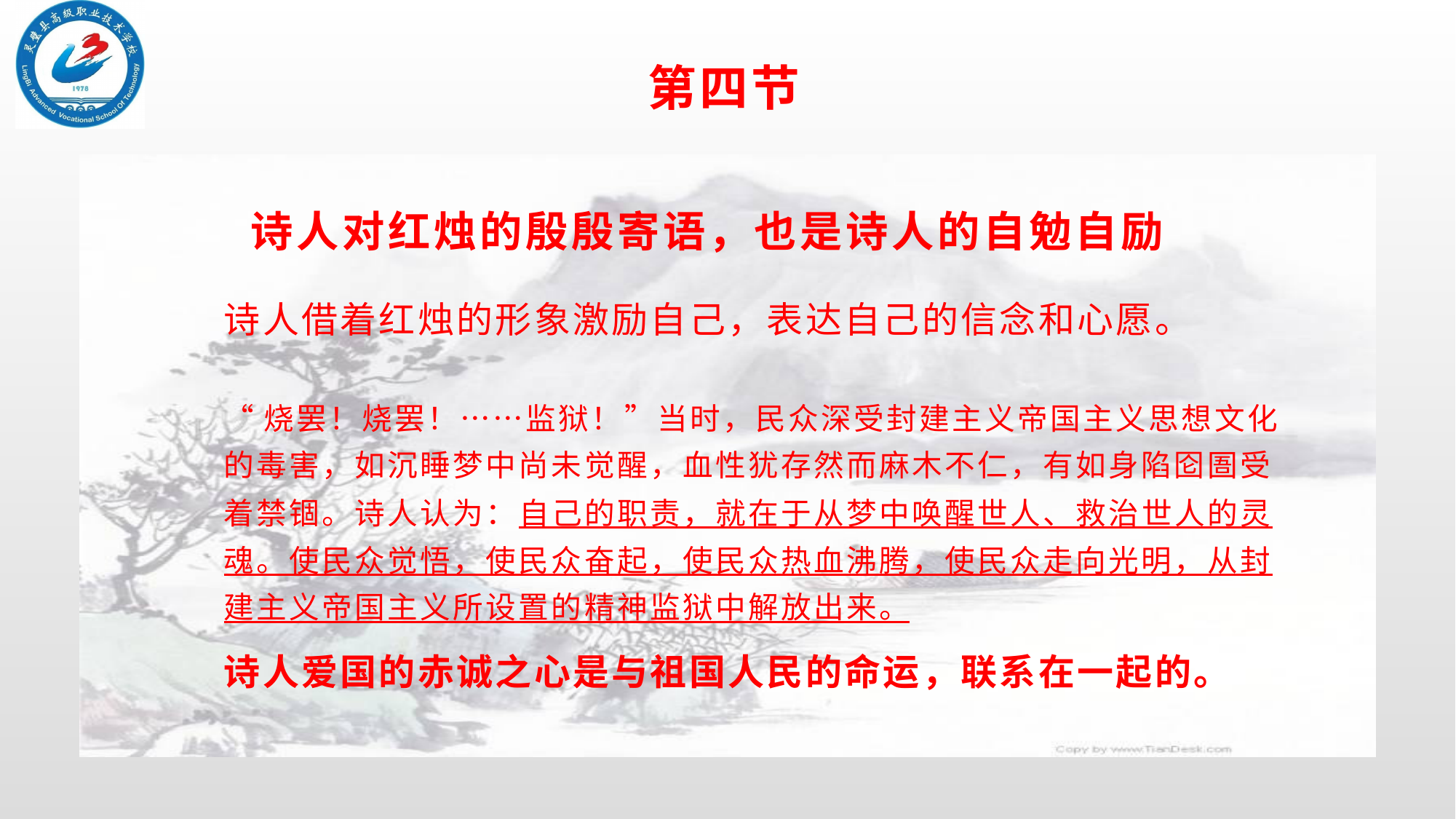

# 第四节
诗人对红烛的殷殷寄语，也是诗人的自勉自励
诗人借着红烛的形象激励自己，表达自己的信念和心愿。
“烧罢！烧罢！……监狱！”当时，民众深受封建主义帝国主义思想文化的毒害，如沉睡梦中尚未觉醒，血性犹存然而麻木不仁，有如身陷囵圄受着禁锢。诗人认为：自己的职责，就在于从梦中唤醒世人、救治世人的灵魂。使民众觉悟，使民众奋起，使民众热血沸腾，使民众走向光明，从封建主义帝国主义所设置的精神监狱中解放出来。
诗人爱国的赤诚之心是与祖国人民的命运，联系在一起的。